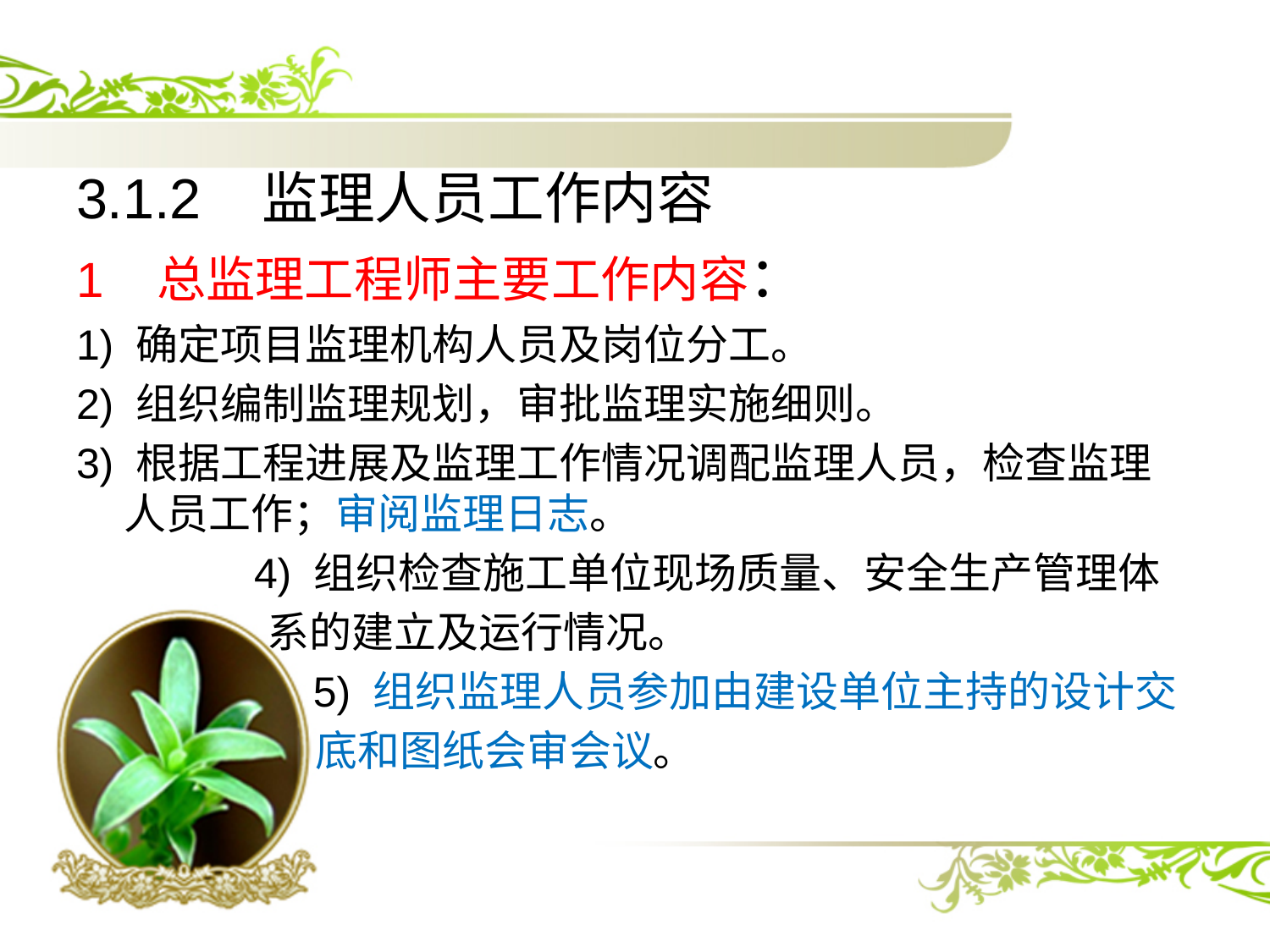

#
3.1.2   监理人员工作内容
1   总监理工程师主要工作内容：
1) 确定项目监理机构人员及岗位分工。
2) 组织编制监理规划，审批监理实施细则。
3) 根据工程进展及监理工作情况调配监理人员，检查监理人员工作；审阅监理日志。
               4) 组织检查施工单位现场质量、安全生产管理体
                   系的建立及运行情况。
                    5) 组织监理人员参加由建设单位主持的设计交
                        底和图纸会审会议。